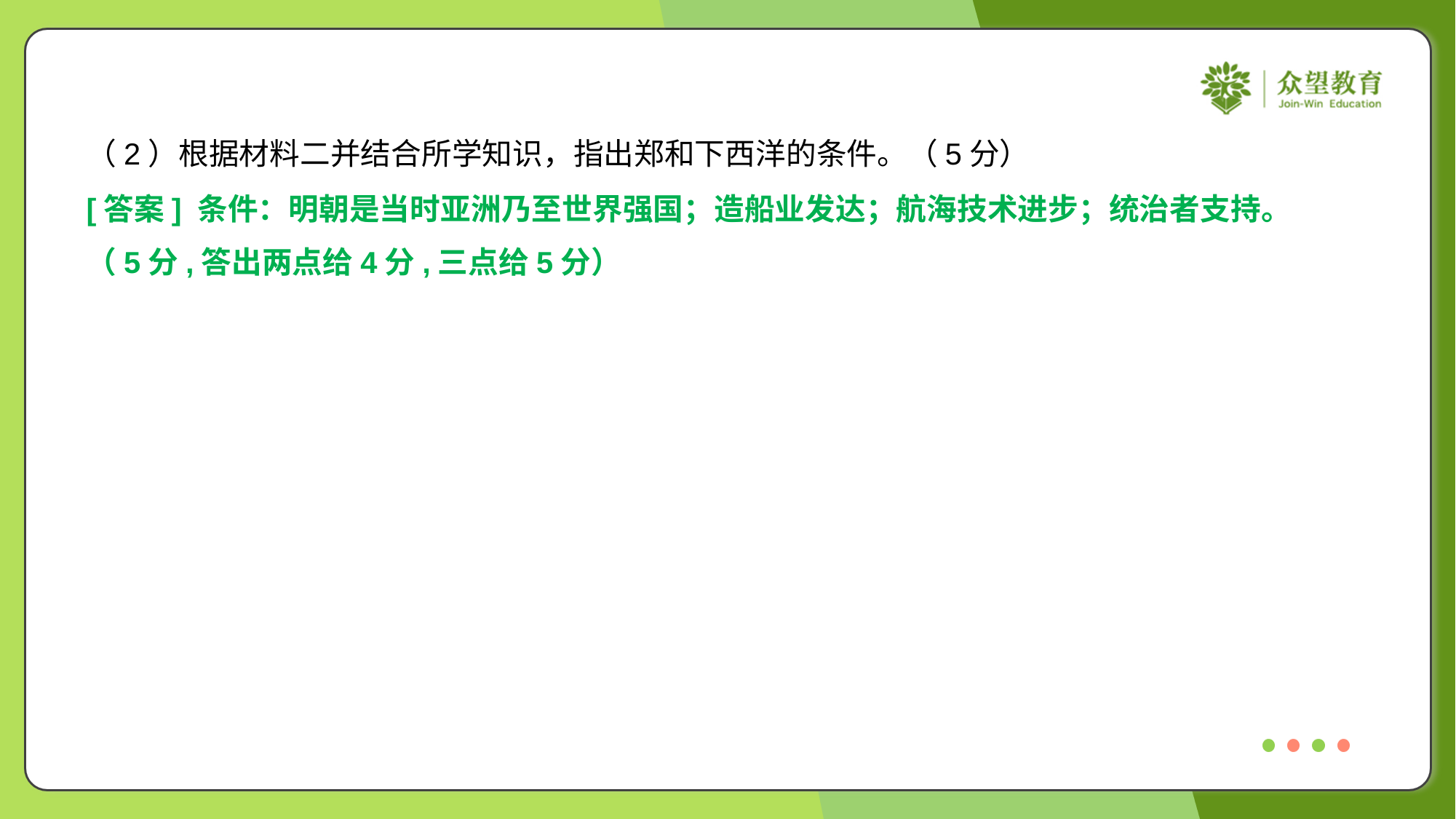

（2）根据材料二并结合所学知识，指出郑和下西洋的条件。（5分）
[答案] 条件：明朝是当时亚洲乃至世界强国；造船业发达；航海技术进步；统治者支持。
（5分,答出两点给4分,三点给5分）